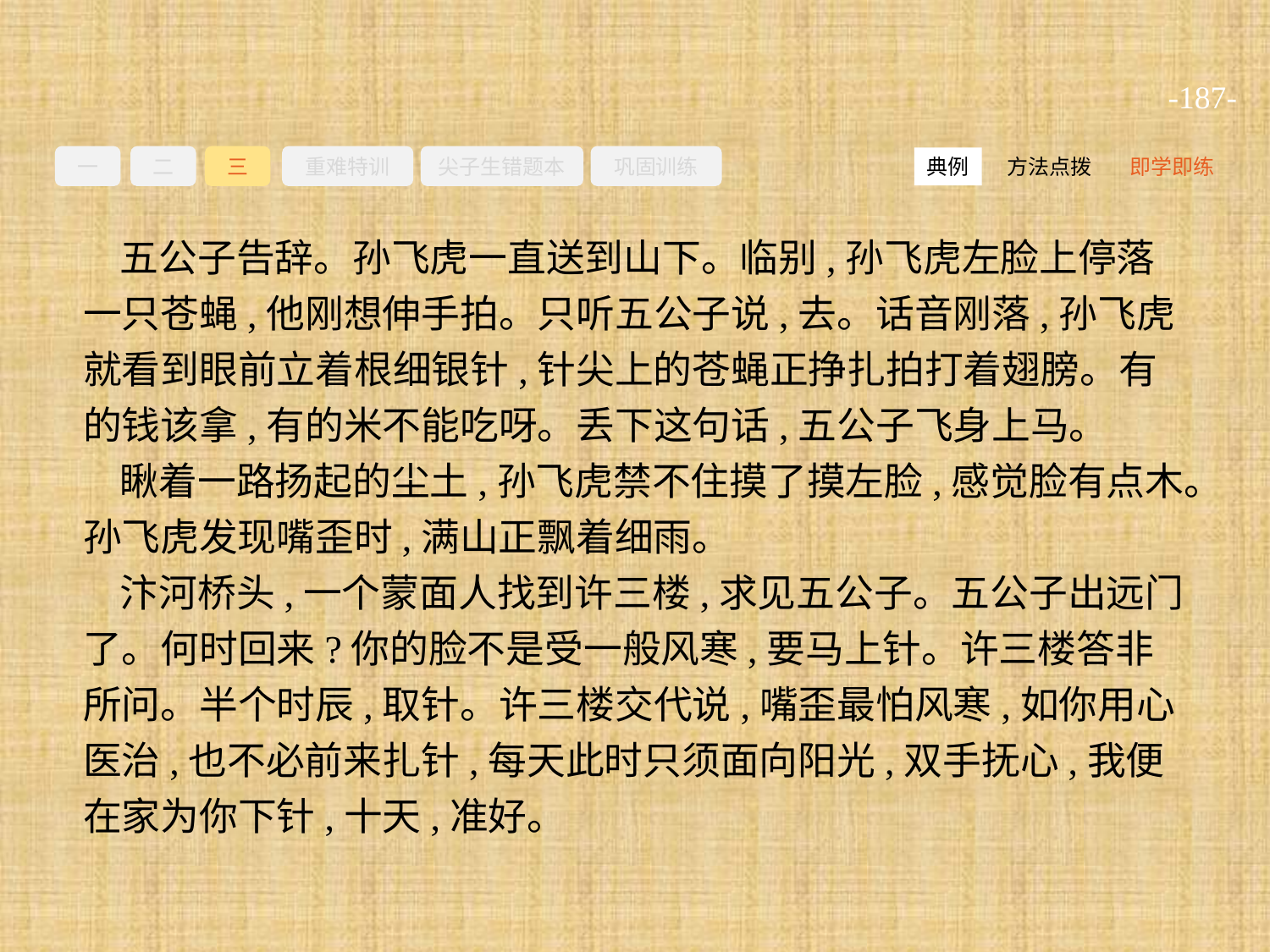

-187-
一
二
三
重难特训
尖子生错题本
巩固训练
方法点拨
即学即练
典例
五公子告辞。孙飞虎一直送到山下。临别,孙飞虎左脸上停落一只苍蝇,他刚想伸手拍。只听五公子说,去。话音刚落,孙飞虎就看到眼前立着根细银针,针尖上的苍蝇正挣扎拍打着翅膀。有的钱该拿,有的米不能吃呀。丢下这句话,五公子飞身上马。
瞅着一路扬起的尘土,孙飞虎禁不住摸了摸左脸,感觉脸有点木。孙飞虎发现嘴歪时,满山正飘着细雨。
汴河桥头,一个蒙面人找到许三楼,求见五公子。五公子出远门了。何时回来?你的脸不是受一般风寒,要马上针。许三楼答非所问。半个时辰,取针。许三楼交代说,嘴歪最怕风寒,如你用心医治,也不必前来扎针,每天此时只须面向阳光,双手抚心,我便在家为你下针,十天,准好。